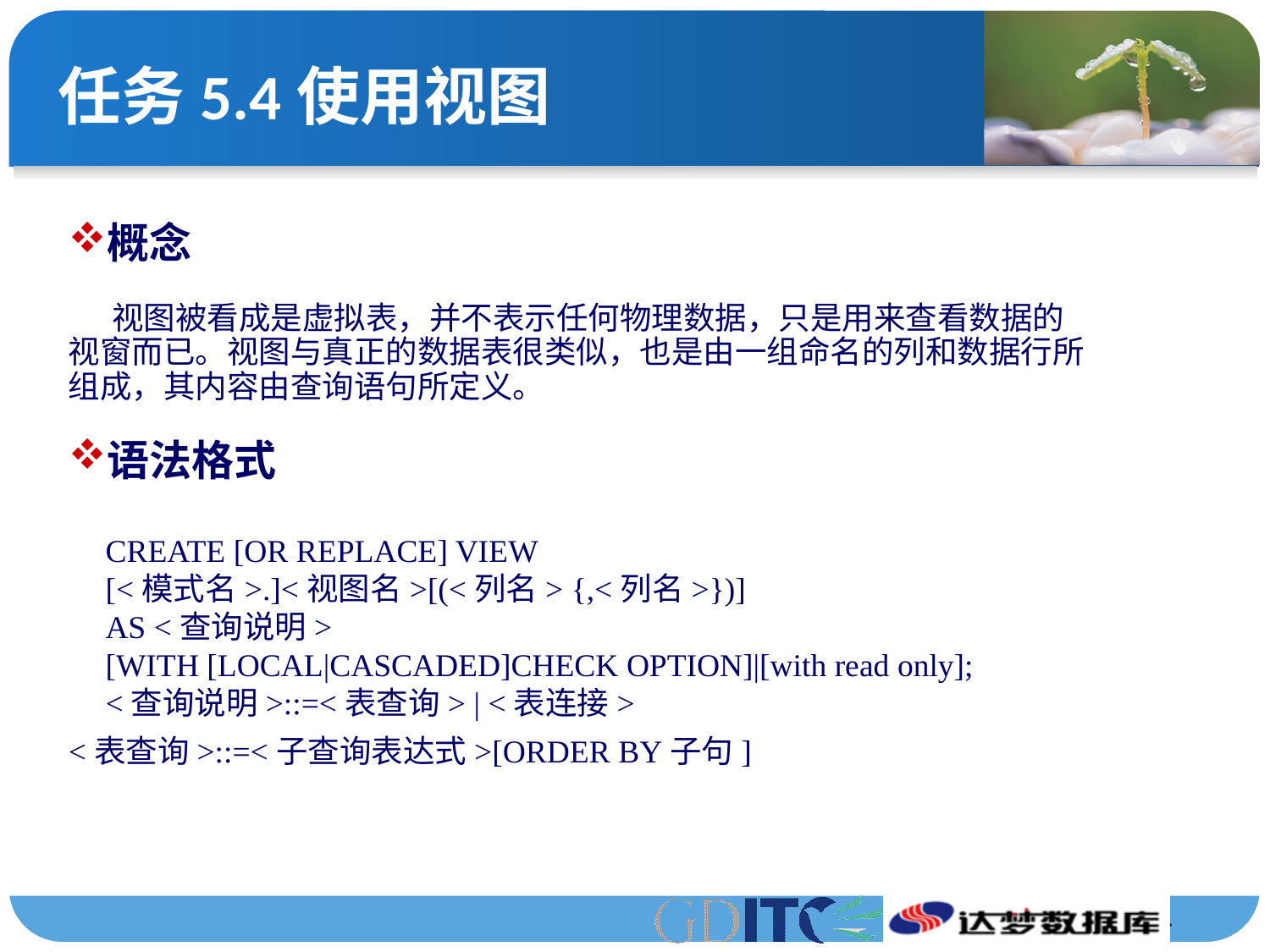

# 任务5.4使用视图
概念

     视图被看成是虚拟表，并不表示任何物理数据，只是用来查看数据的视窗而已。视图与真正的数据表很类似，也是由一组命名的列和数据行所组成，其内容由查询语句所定义。

语法格式

CREATE [OR REPLACE] VIEW
[<模式名>.]<视图名>[(<列名> {,<列名>})]
AS <查询说明>
[WITH [LOCAL|CASCADED]CHECK OPTION]|[with read only];
<查询说明>::=<表查询> | <表连接>
<表查询>::=<子查询表达式>[ORDER BY子句]